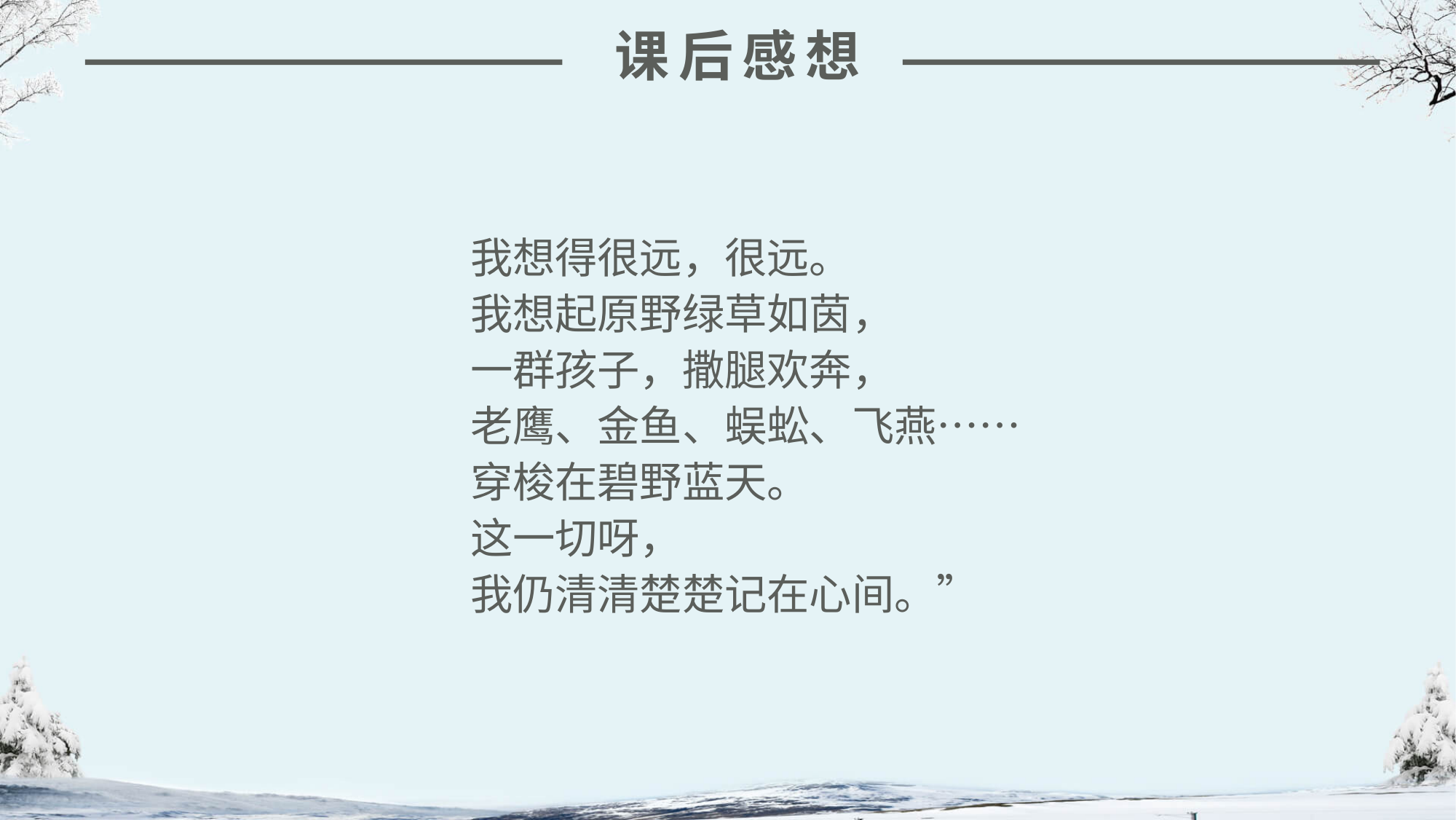

课后感想

我想得很远，很远。
我想起原野绿草如茵，
一群孩子，撒腿欢奔，
老鹰、金鱼、蜈蚣、飞燕……
穿梭在碧野蓝天。
这一切呀，
我仍清清楚楚记在心间。”